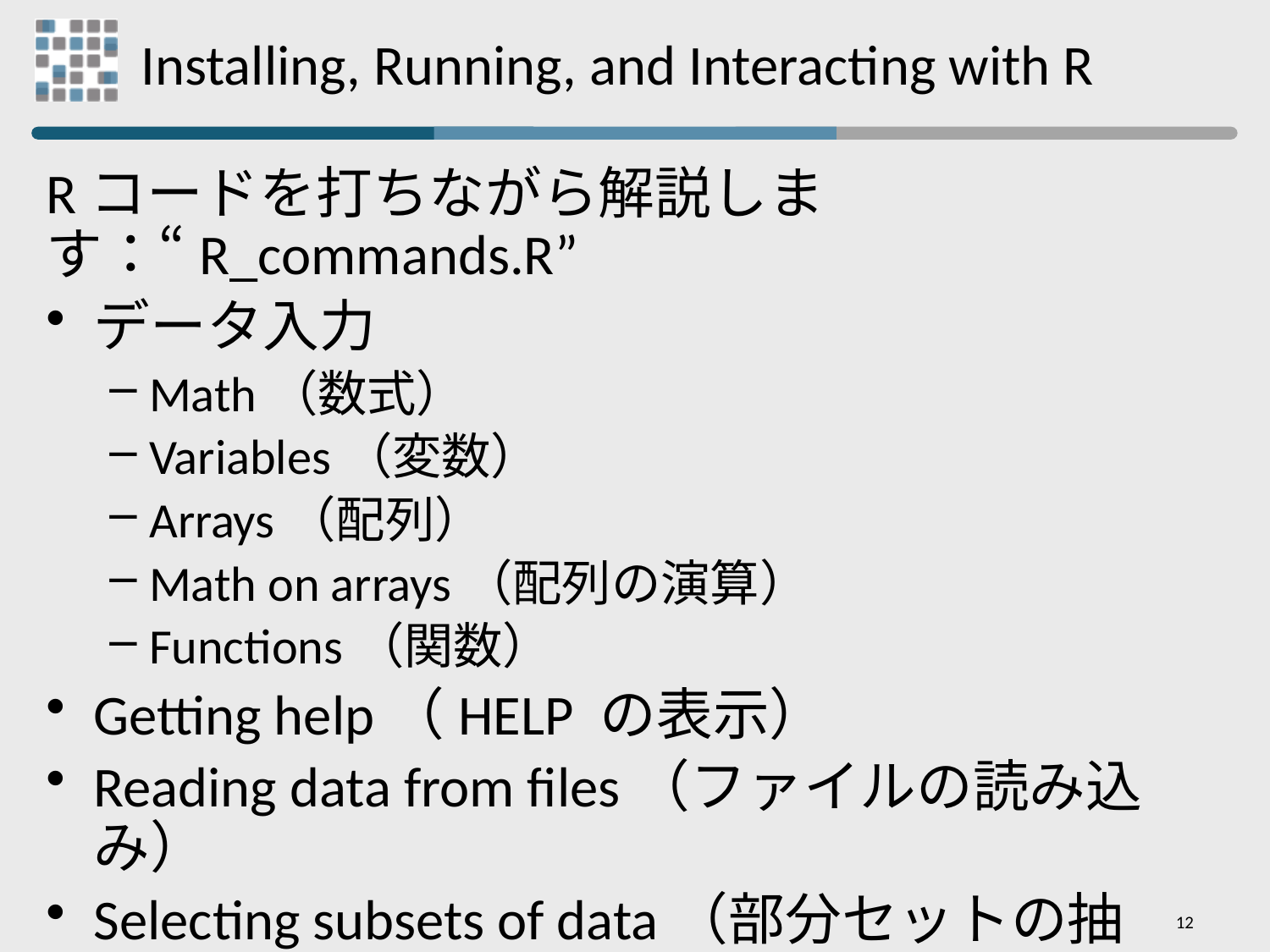

# Installing, Running, and Interacting with R
Rコードを打ちながら解説します：“R_commands.R”
データ入力
Math（数式）
Variables（変数）
Arrays（配列）
Math on arrays（配列の演算）
Functions（関数）
Getting help（HELP の表示）
Reading data from files（ファイルの読み込み）
Selecting subsets of data（部分セットの抽出）

12